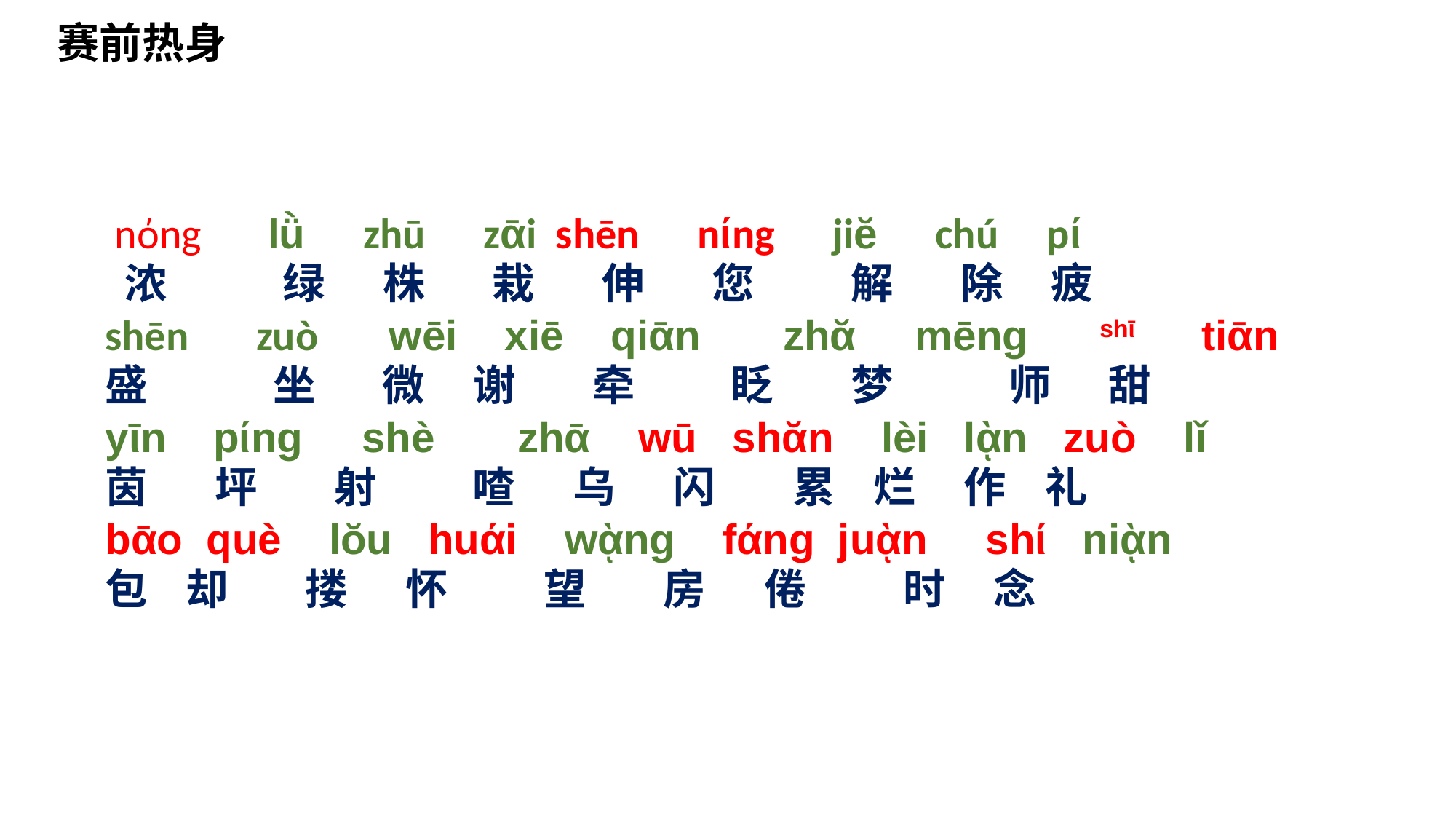

赛前热身
 nόng       lǜ      zhū      zᾱi  shēn      nίng      jiĕ      chú     pί

shēn       zuò      wēi    xiē    qiᾱn       zhᾰ     mēng      shῑ      tiᾱn

yῑn    pίng     shè       zhᾱ    wū   shᾰn    lèi   lᾲn   zuò    lǐ

bᾱo  què    lŏu   huάi    wᾲng    fάng  juᾲn      shί   niᾲn
 浓            绿      株       栽       伸       您          解       除     疲

盛             坐       微     谢        牵          眨        梦            师      甜

茵       坪        射          喳      乌      闪        累    烂     作    礼

包    却        搂      怀          望        房      倦          时     念